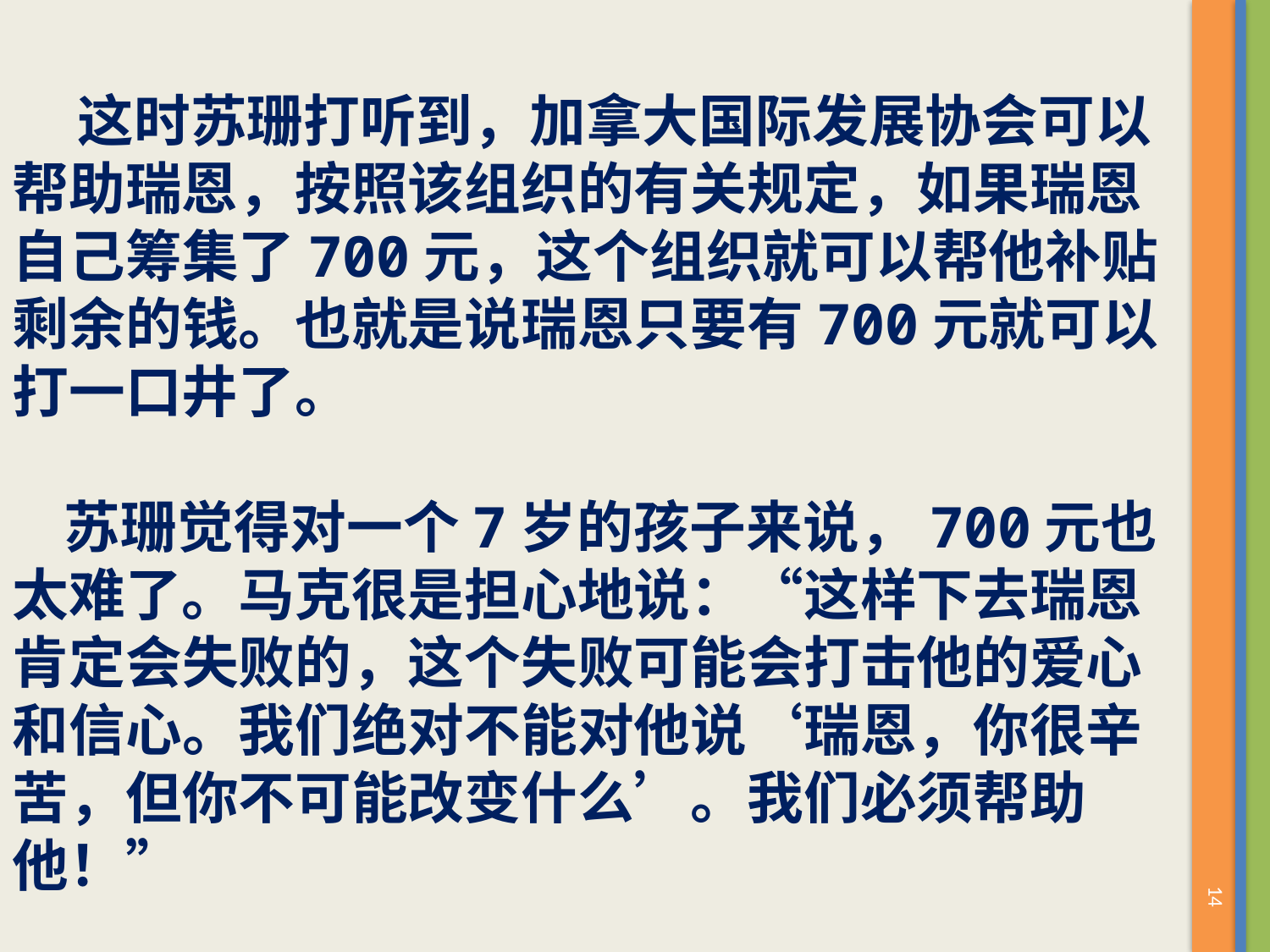

这时苏珊打听到，加拿大国际发展协会可以帮助瑞恩，按照该组织的有关规定，如果瑞恩自己筹集了700元，这个组织就可以帮他补贴剩余的钱。也就是说瑞恩只要有700元就可以打一口井了。
    苏珊觉得对一个7岁的孩子来说，700元也太难了。马克很是担心地说：“这样下去瑞恩肯定会失败的，这个失败可能会打击他的爱心和信心。我们绝对不能对他说‘瑞恩，你很辛苦，但你不可能改变什么’。我们必须帮助他！”
14